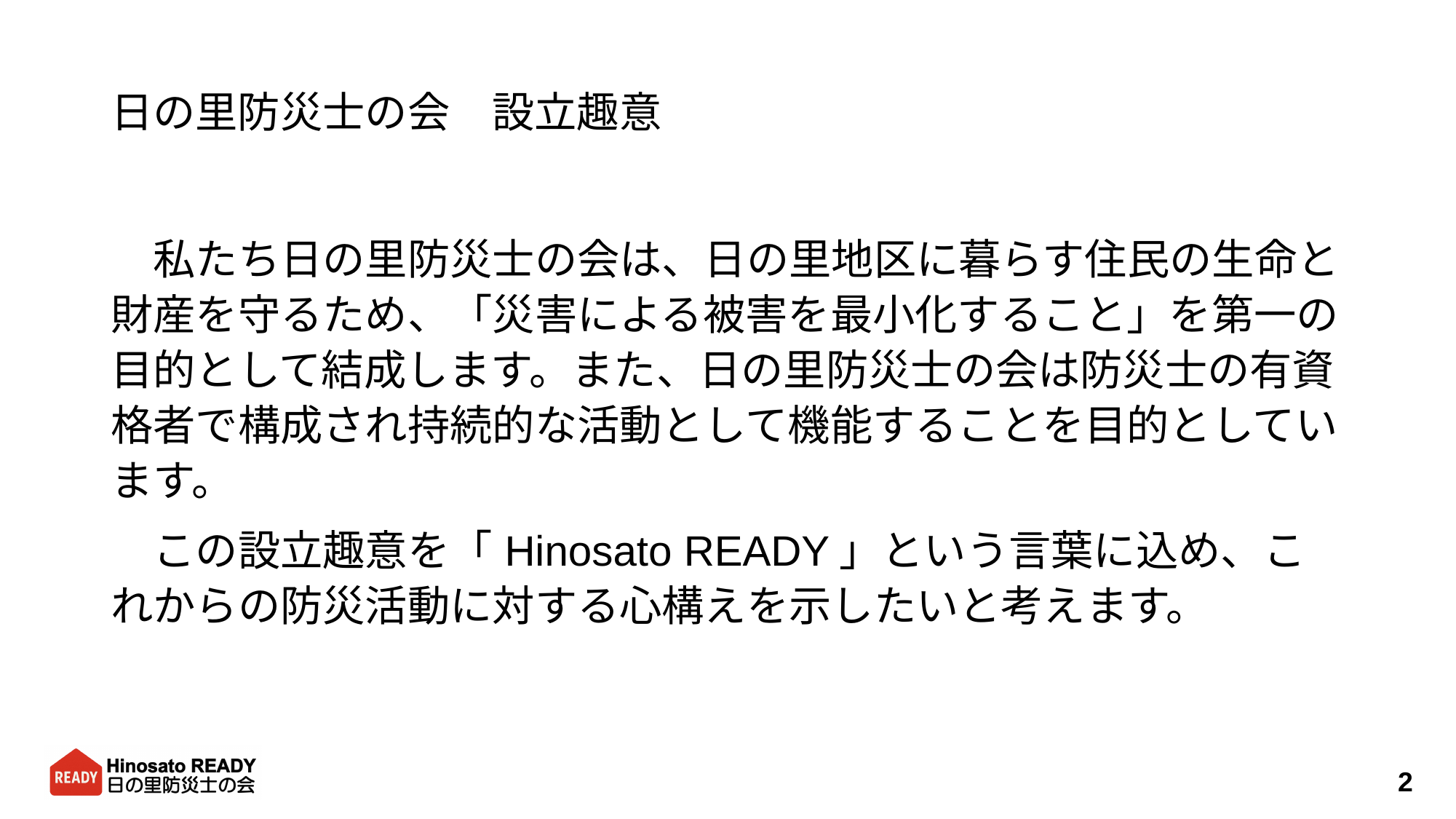

# 日の里防災士の会　設立趣意
　私たち日の里防災士の会は、日の里地区に暮らす住民の生命と財産を守るため、「災害による被害を最小化すること」を第一の目的として結成します。また、日の里防災士の会は防災士の有資格者で構成され持続的な活動として機能することを目的としています。
　この設立趣意を「Hinosato READY」という言葉に込め、これからの防災活動に対する心構えを示したいと考えます。
2